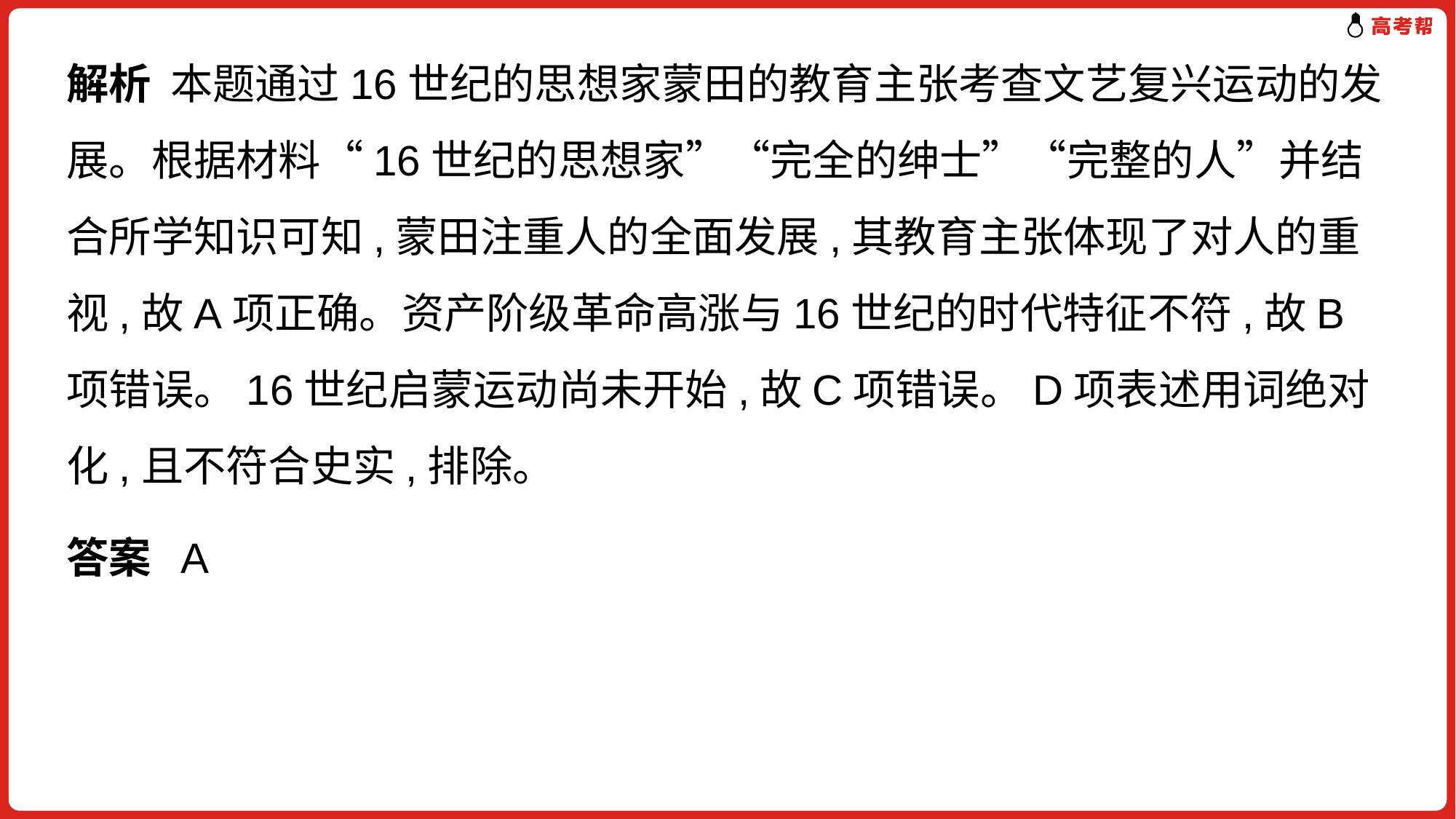

解析  本题通过16世纪的思想家蒙田的教育主张考查文艺复兴运动的发展。根据材料“16世纪的思想家”“完全的绅士”“完整的人”并结合所学知识可知,蒙田注重人的全面发展,其教育主张体现了对人的重视,故A项正确。资产阶级革命高涨与16世纪的时代特征不符,故B项错误。16世纪启蒙运动尚未开始,故C项错误。D项表述用词绝对化,且不符合史实,排除。
答案  A